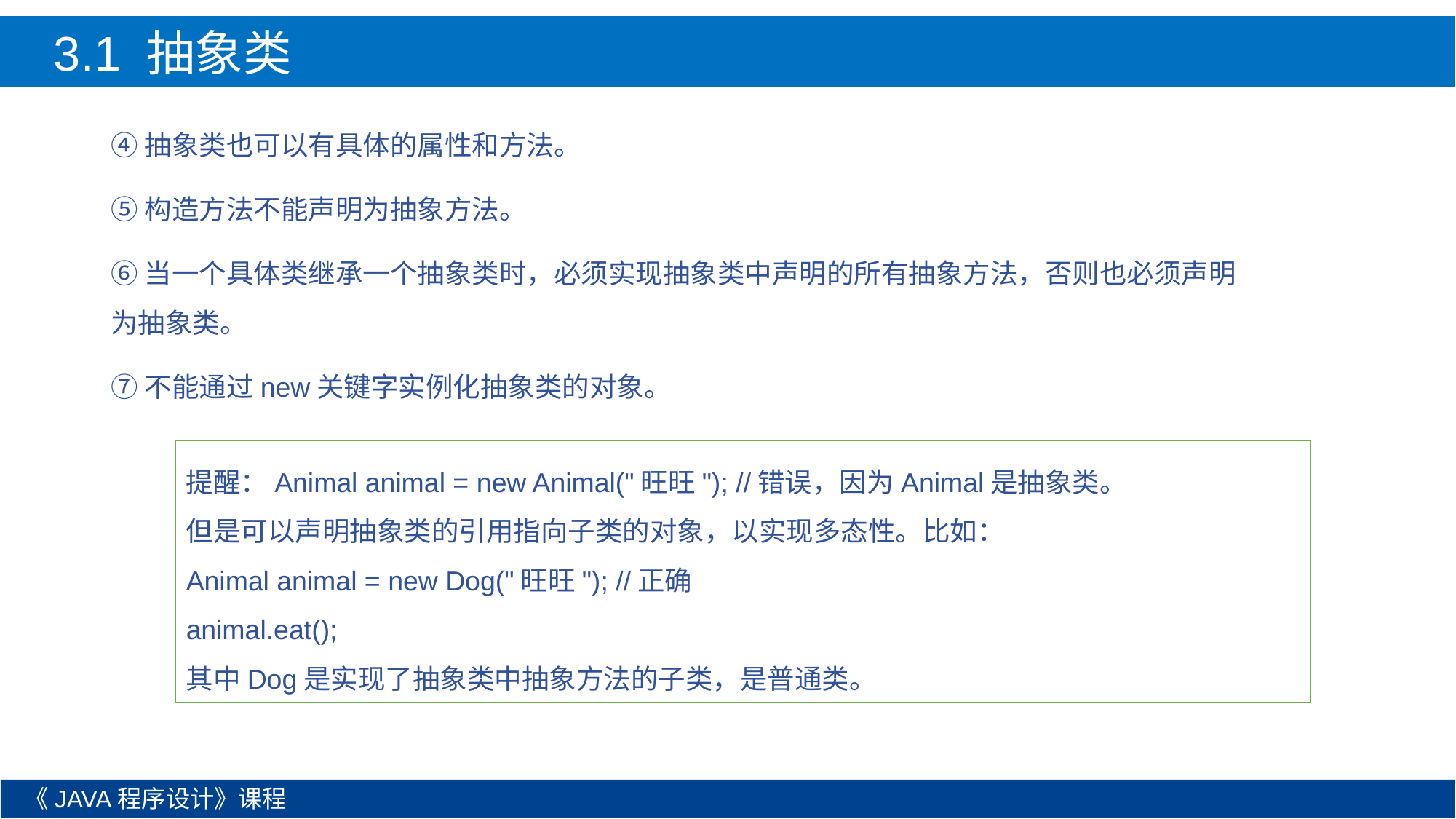

3.1 抽象类
④抽象类也可以有具体的属性和方法。
⑤构造方法不能声明为抽象方法。
⑥当一个具体类继承一个抽象类时，必须实现抽象类中声明的所有抽象方法，否则也必须声明为抽象类。
⑦不能通过new关键字实例化抽象类的对象。
提醒：Animal animal = new Animal("旺旺"); //错误，因为Animal是抽象类。
但是可以声明抽象类的引用指向子类的对象，以实现多态性。比如：
Animal animal = new Dog("旺旺"); //正确
animal.eat();
其中Dog是实现了抽象类中抽象方法的子类，是普通类。
《JAVA程序设计》课程